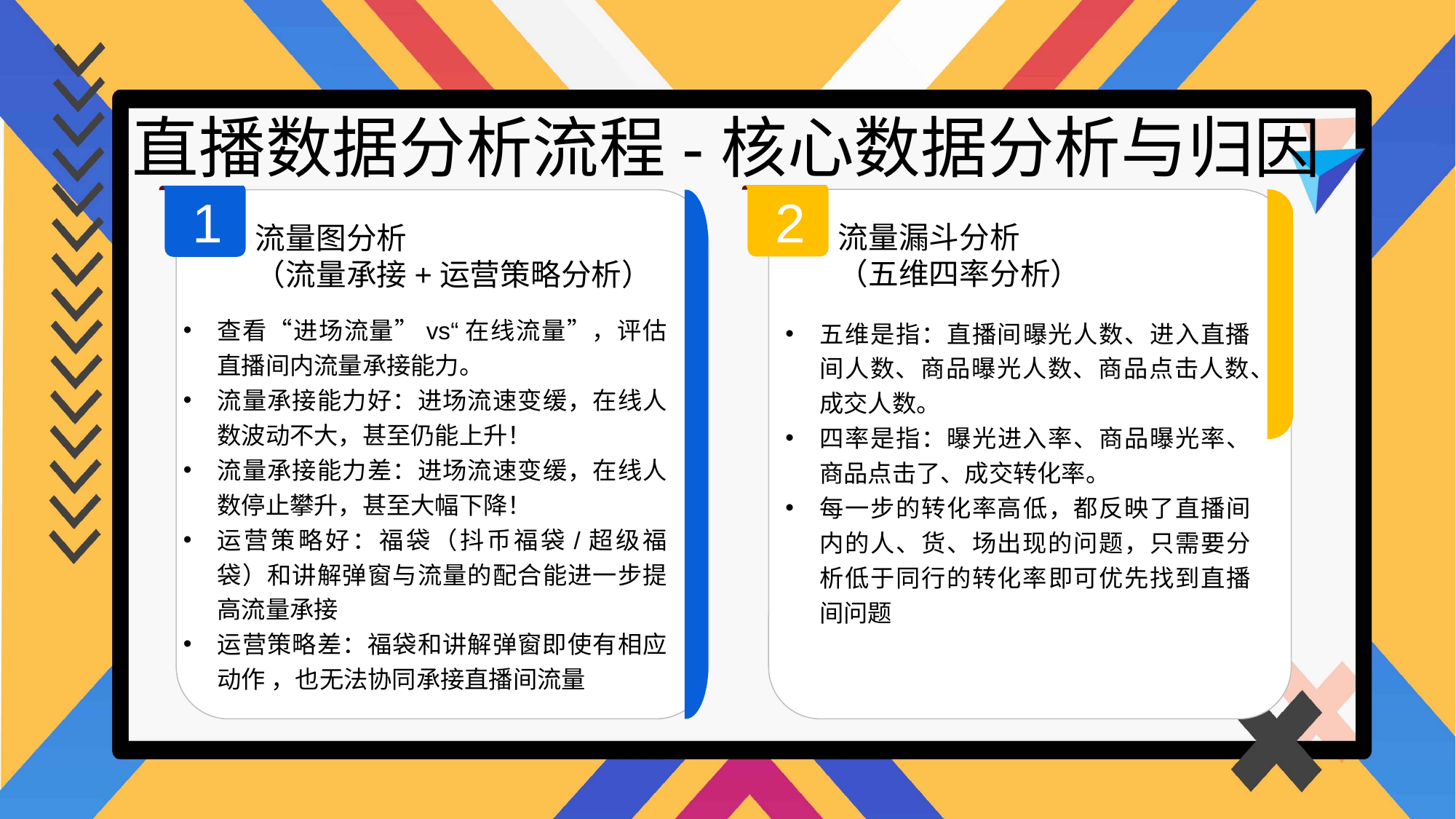

直播数据分析流程-核心数据分析与归因
2
1

流量漏斗分析
（五维四率分析）
流量图分析
（流量承接+运营策略分析）
查看“进场流量”vs“在线流量”，评估直播间内流量承接能力。
流量承接能力好：进场流速变缓，在线人数波动不大，甚至仍能上升！
流量承接能力差：进场流速变缓，在线人数停止攀升，甚至大幅下降！
运营策略好：福袋（抖币福袋/超级福袋）和讲解弹窗与流量的配合能进一步提高流量承接
运营策略差：福袋和讲解弹窗即使有相应动作 ，也无法协同承接直播间流量
五维是指：直播间曝光人数、进入直播间人数、商品曝光人数、商品点击人数、成交人数。
四率是指：曝光进入率、商品曝光率、商品点击了、成交转化率。
每一步的转化率高低，都反映了直播间内的人、货、场出现的问题，只需要分析低于同行的转化率即可优先找到直播间问题